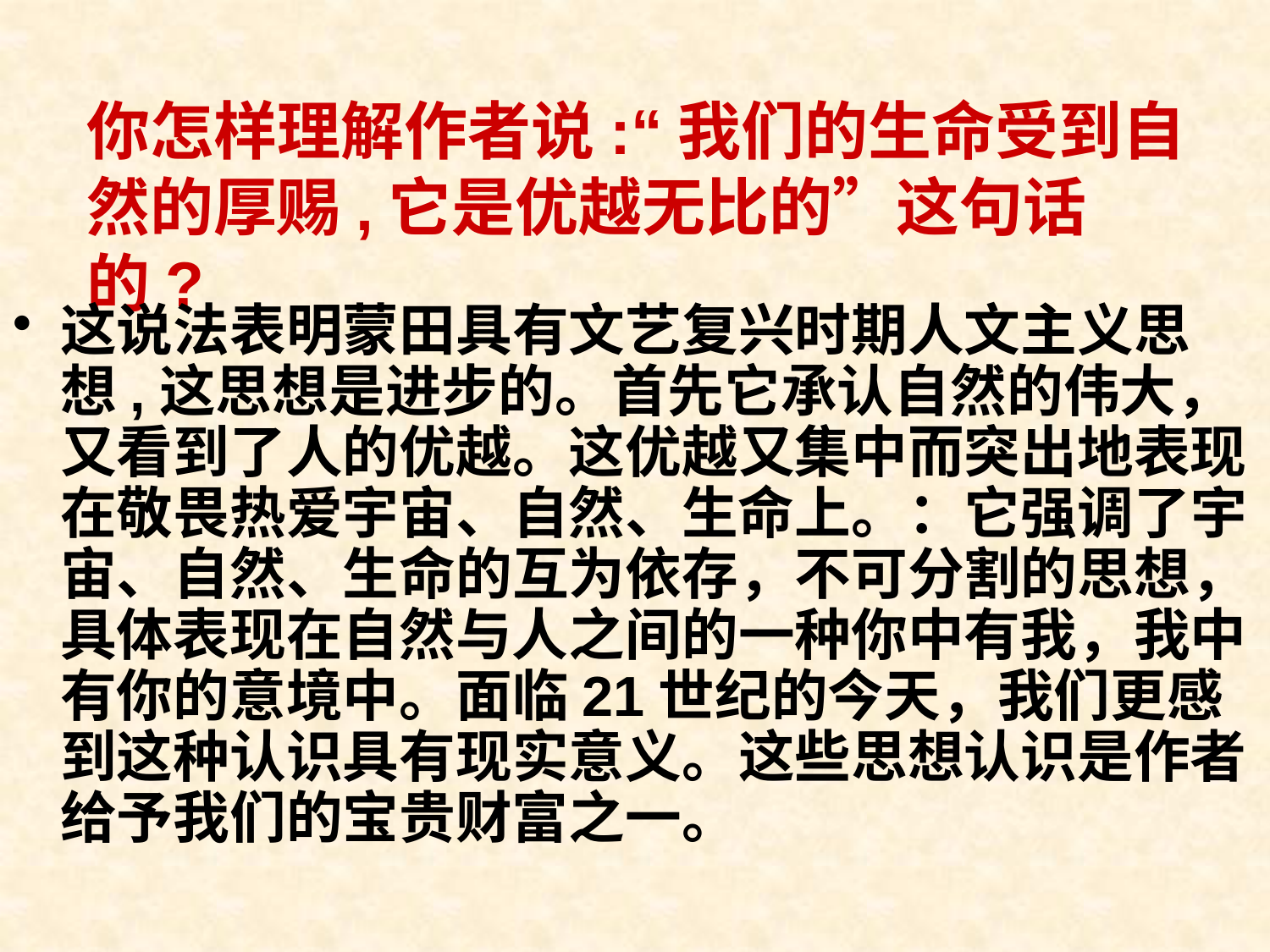

你怎样理解作者说:“我们的生命受到自然的厚赐,它是优越无比的”这句话的?
这说法表明蒙田具有文艺复兴时期人文主义思想,这思想是进步的。首先它承认自然的伟大，又看到了人的优越。这优越又集中而突出地表现在敬畏热爱宇宙、自然、生命上。：它强调了宇宙、自然、生命的互为依存，不可分割的思想，具体表现在自然与人之间的一种你中有我，我中有你的意境中。面临21世纪的今天，我们更感到这种认识具有现实意义。这些思想认识是作者给予我们的宝贵财富之一。